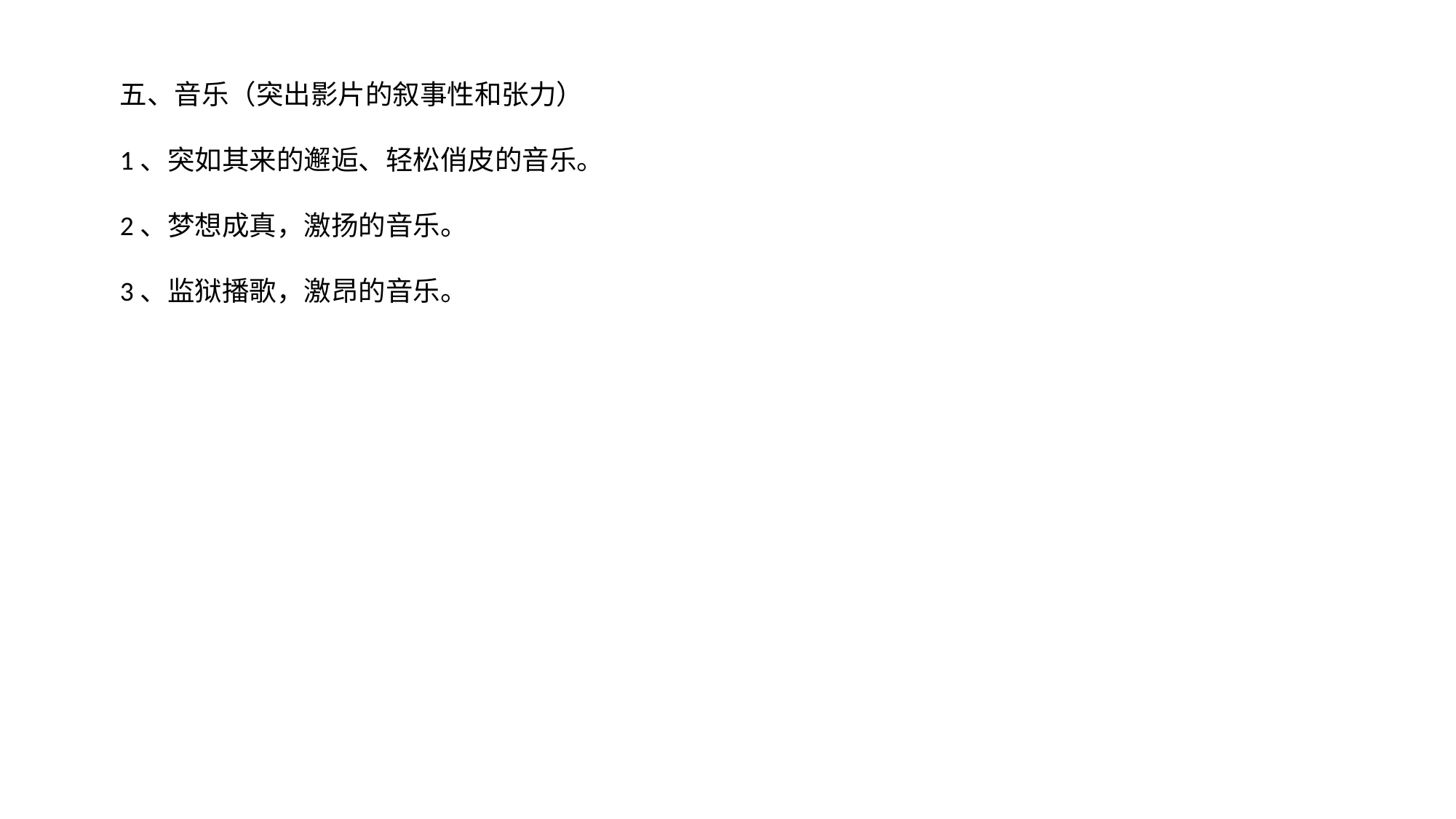

五、音乐（突出影片的叙事性和张力）

1、突如其来的邂逅、轻松俏皮的音乐。

2、梦想成真，激扬的音乐。

3、监狱播歌，激昂的音乐。